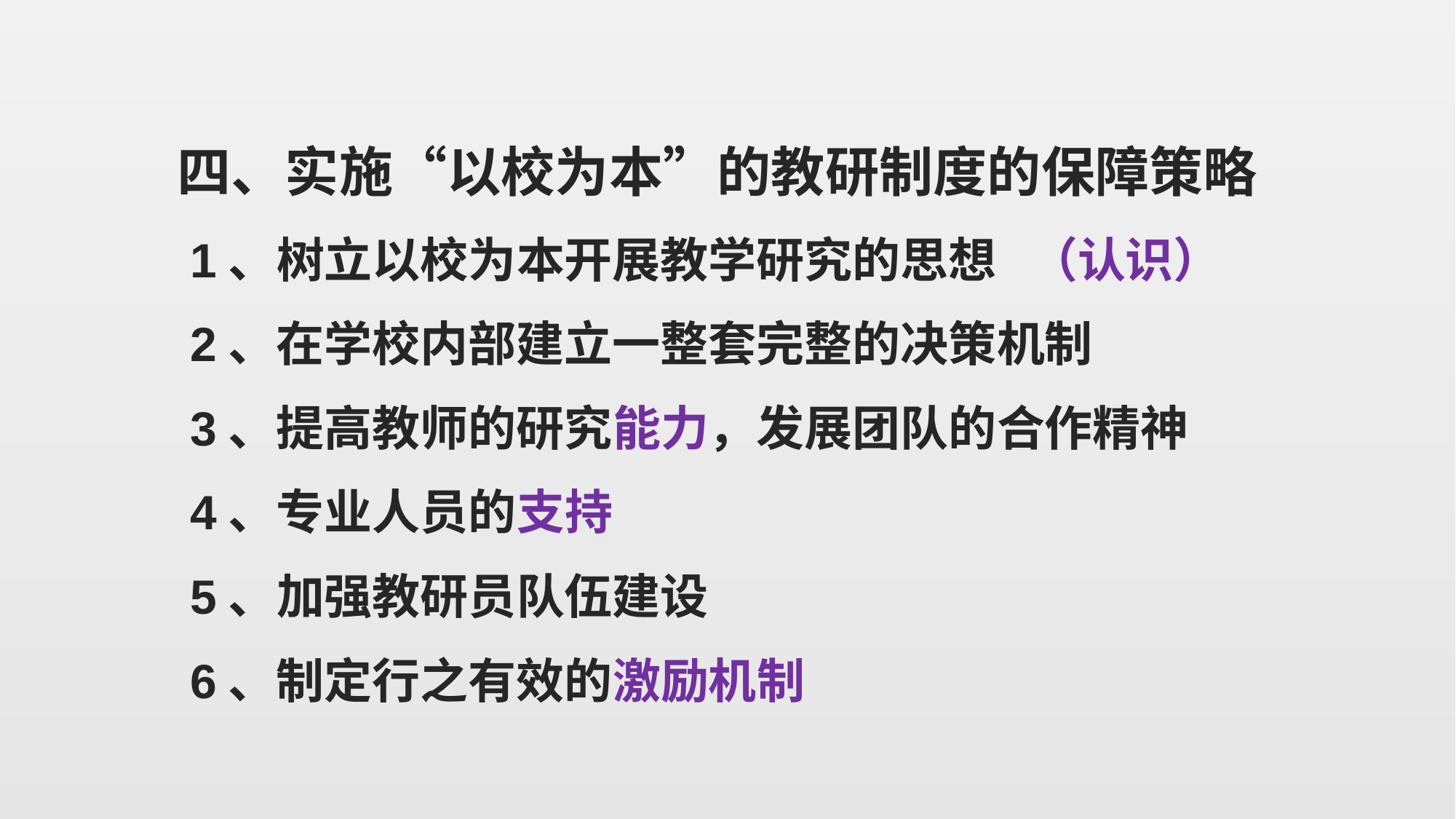

四、实施“以校为本”的教研制度的保障策略
 1、树立以校为本开展教学研究的思想   （认识）
 2、在学校内部建立一整套完整的决策机制
 3、提高教师的研究能力，发展团队的合作精神
 4、专业人员的支持
 5、加强教研员队伍建设
 6、制定行之有效的激励机制